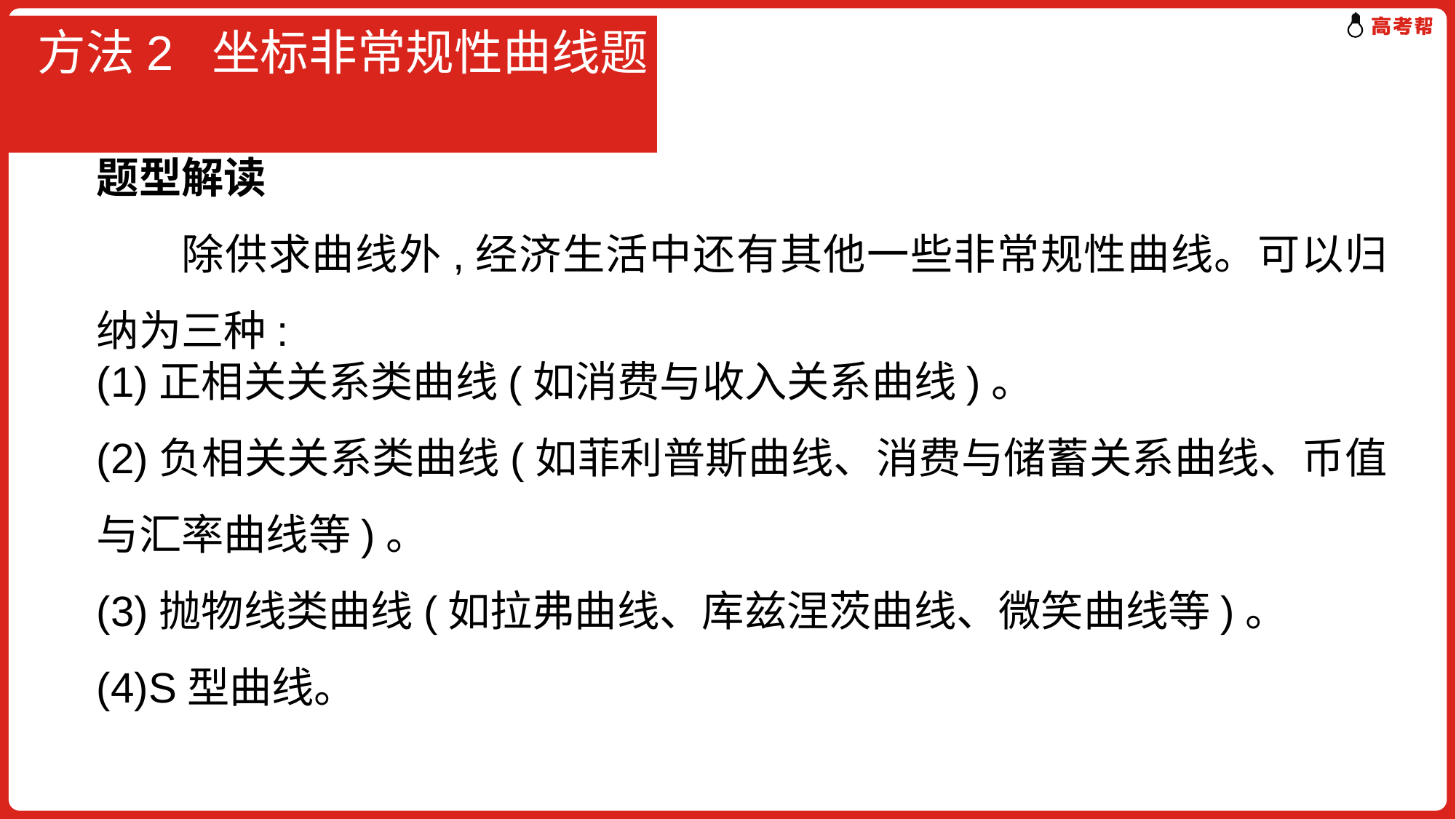

# 方法2  坐标非常规性曲线题
题型解读
       除供求曲线外,经济生活中还有其他一些非常规性曲线。可以归纳为三种:
(1)正相关关系类曲线(如消费与收入关系曲线)。
(2)负相关关系类曲线(如菲利普斯曲线、消费与储蓄关系曲线、币值与汇率曲线等)。
(3)抛物线类曲线(如拉弗曲线、库兹涅茨曲线、微笑曲线等)。
(4)S型曲线。